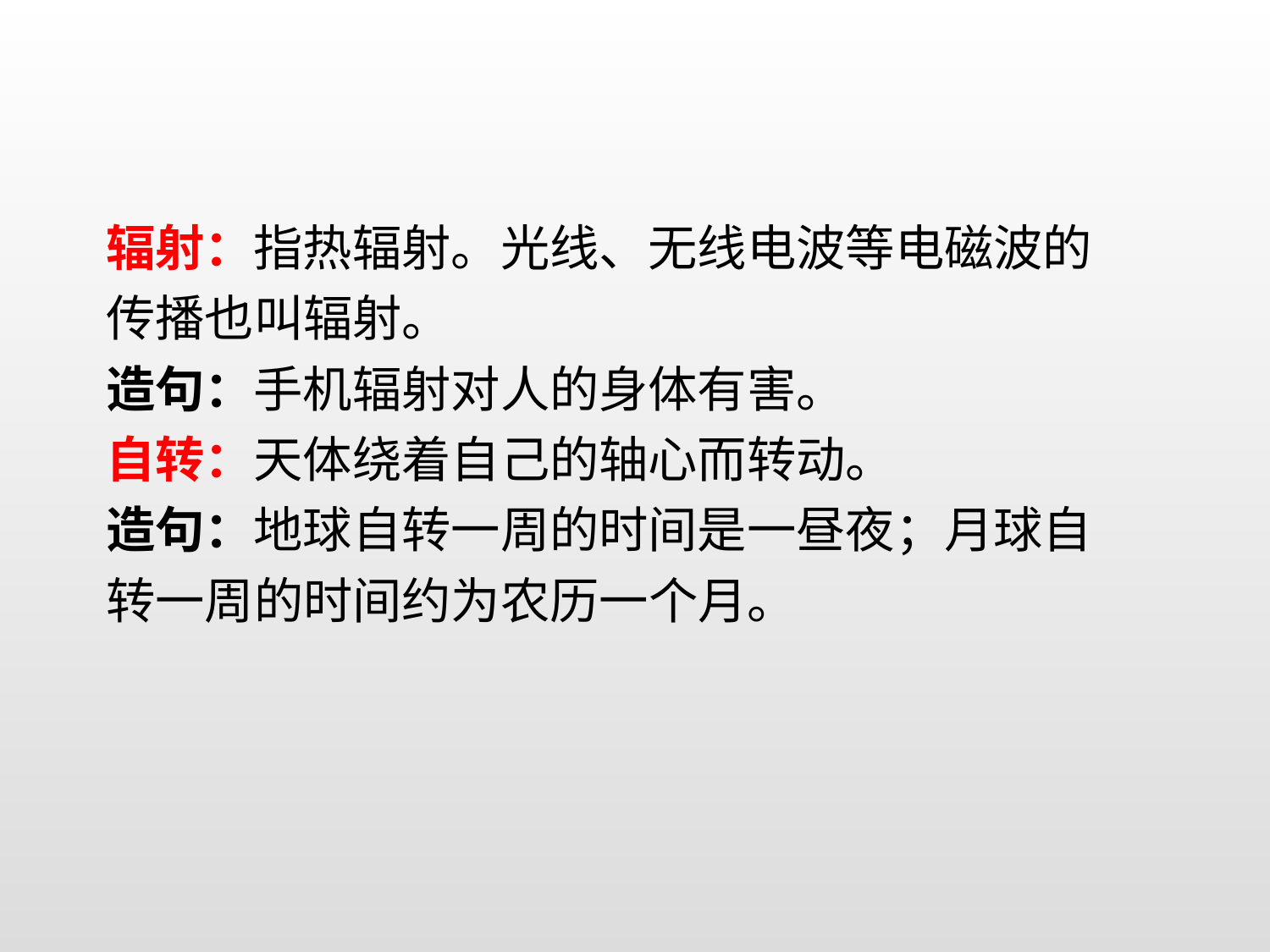

辐射：指热辐射。光线、无线电波等电磁波的传播也叫辐射。
造句：手机辐射对人的身体有害。
自转：天体绕着自己的轴心而转动。
造句：地球自转一周的时间是一昼夜；月球自转一周的时间约为农历一个月。